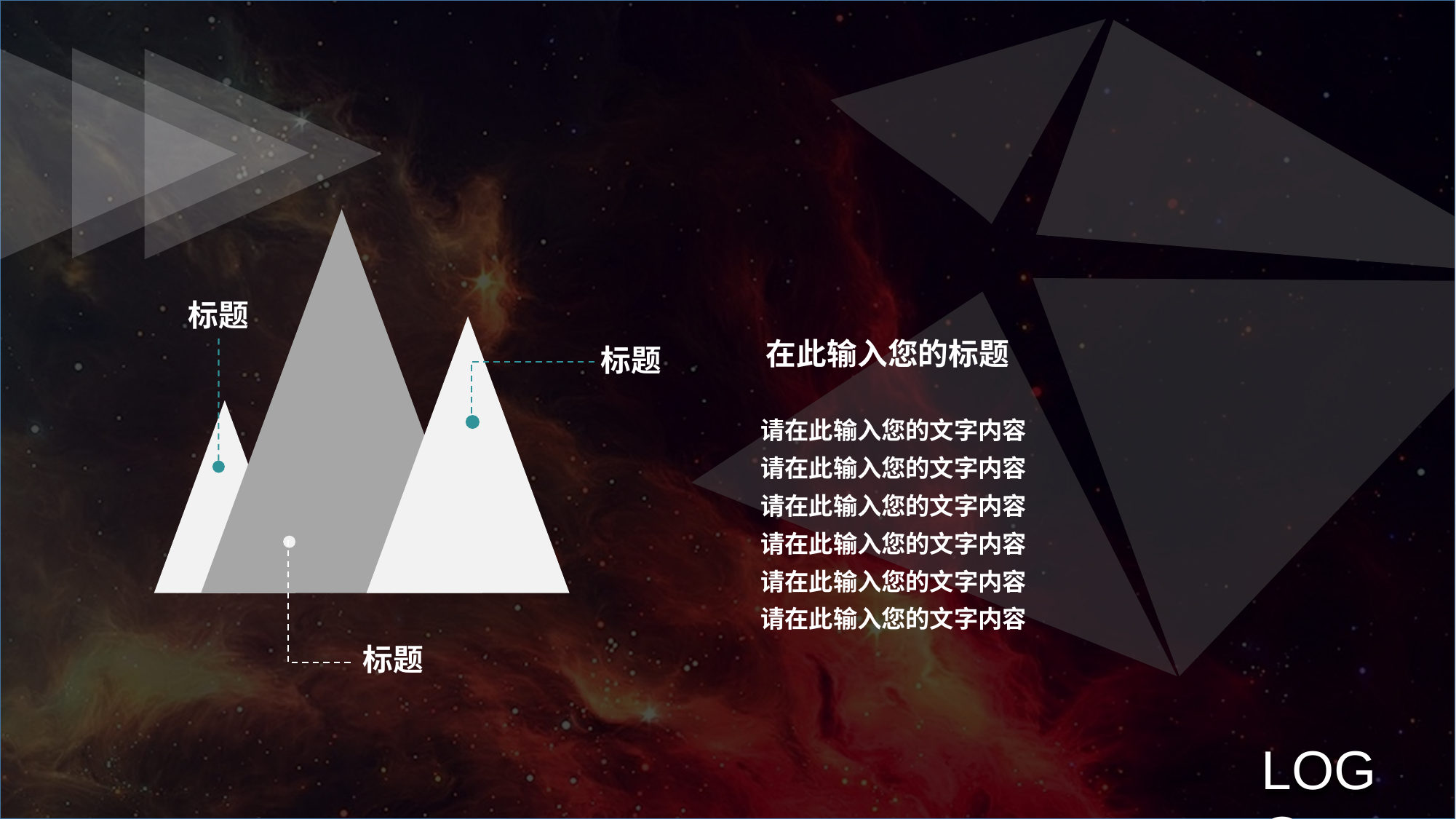

标题

在此输入您的标题
标题

请在此输入您的文字内容
请在此输入您的文字内容
请在此输入您的文字内容
请在此输入您的文字内容
请在此输入您的文字内容
请在此输入您的文字内容

标题
LOGO